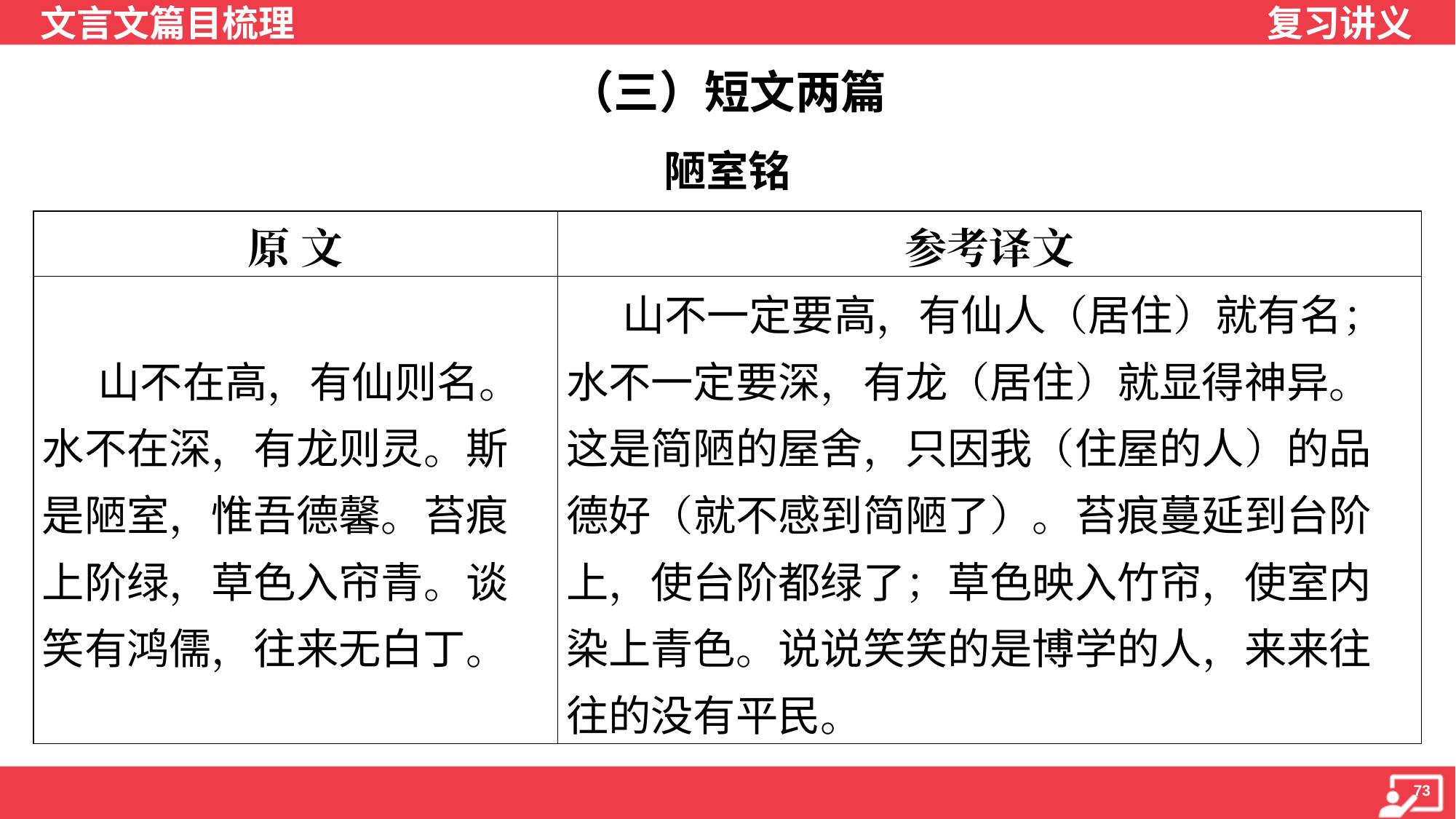

（三）短文两篇
陋室铭
| 原 文 | 参考译文 |
| --- | --- |
| 山不在高，有仙则名。水不在深，有龙则灵。斯是陋室，惟吾德馨。苔痕上阶绿，草色入帘青。谈笑有鸿儒，往来无白丁。 | 山不一定要高，有仙人（居住）就有名；水不一定要深，有龙（居住）就显得神异。这是简陋的屋舍，只因我（住屋的人）的品德好（就不感到简陋了）。苔痕蔓延到台阶上，使台阶都绿了；草色映入竹帘，使室内染上青色。说说笑笑的是博学的人，来来往往的没有平民。 |